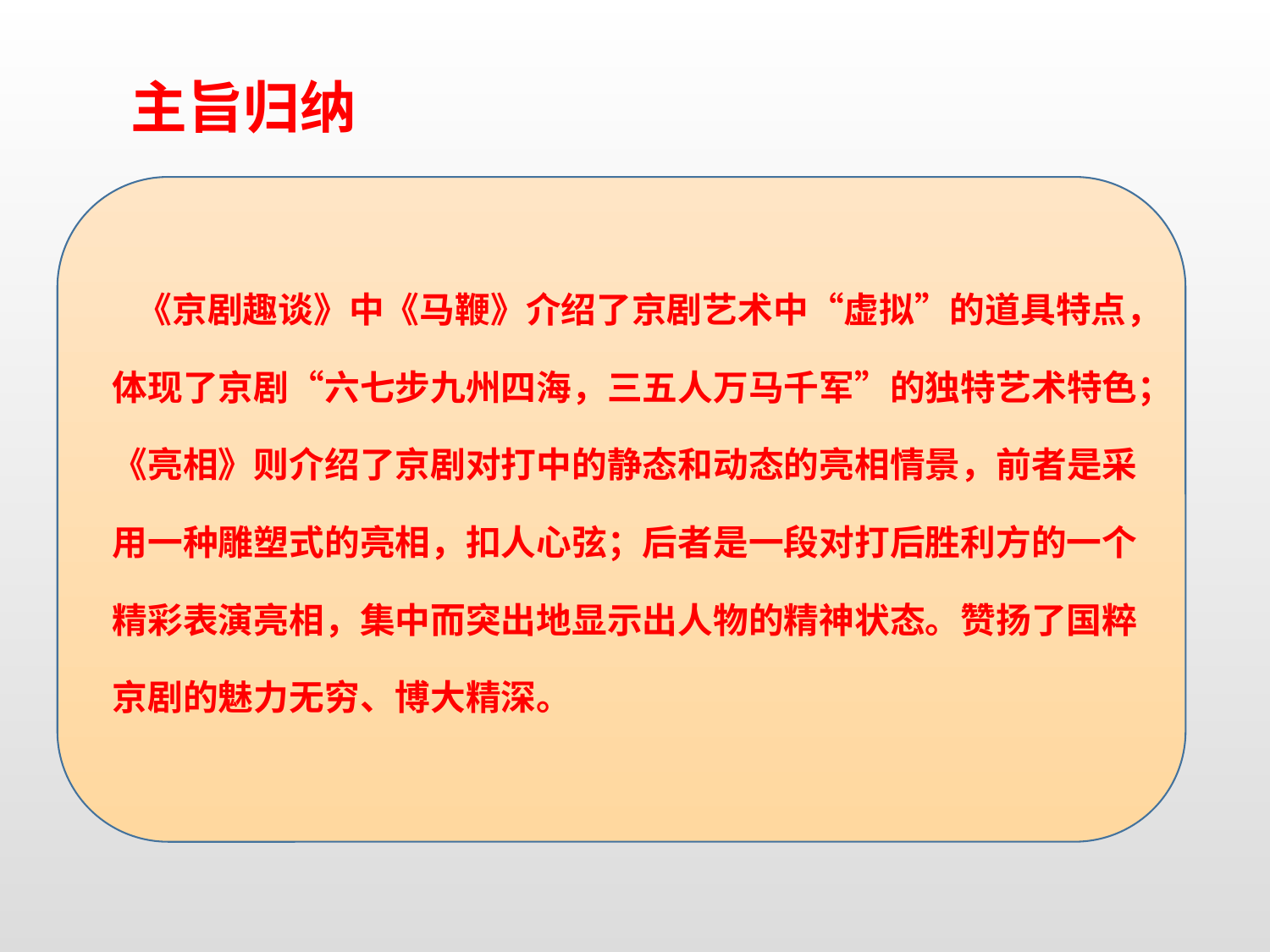

主旨归纳

  《京剧趣谈》中《马鞭》介绍了京剧艺术中“虚拟”的道具特点，体现了京剧“六七步九州四海，三五人万马千军”的独特艺术特色；《亮相》则介绍了京剧对打中的静态和动态的亮相情景，前者是采用一种雕塑式的亮相，扣人心弦；后者是一段对打后胜利方的一个精彩表演亮相，集中而突出地显示出人物的精神状态。赞扬了国粹京剧的魅力无穷、博大精深。